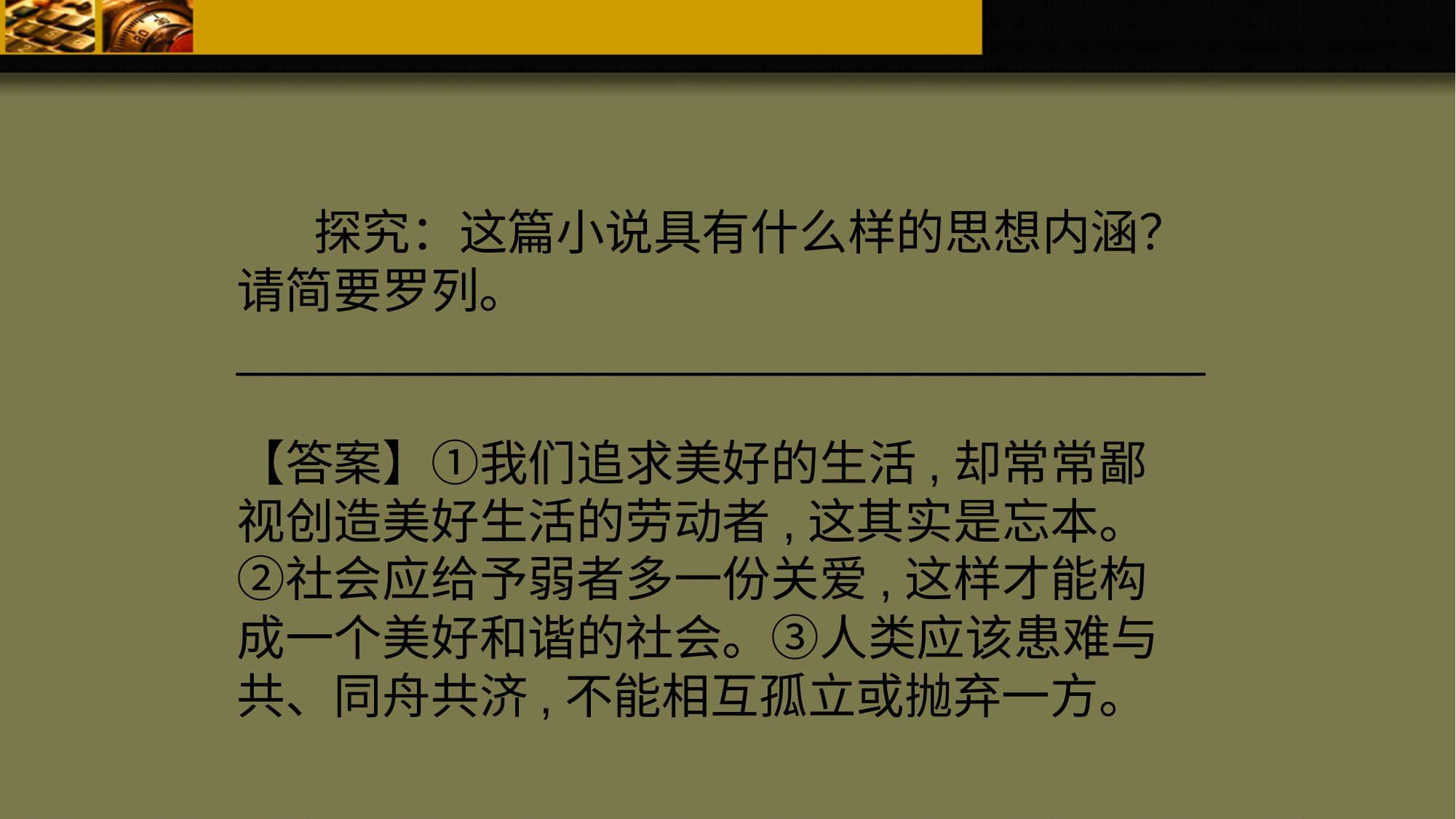

探究：这篇小说具有什么样的思想内涵？请简要罗列。    ____________________________________
【答案】①我们追求美好的生活,却常常鄙视创造美好生活的劳动者,这其实是忘本。②社会应给予弱者多一份关爱,这样才能构成一个美好和谐的社会。③人类应该患难与共、同舟共济,不能相互孤立或抛弃一方。